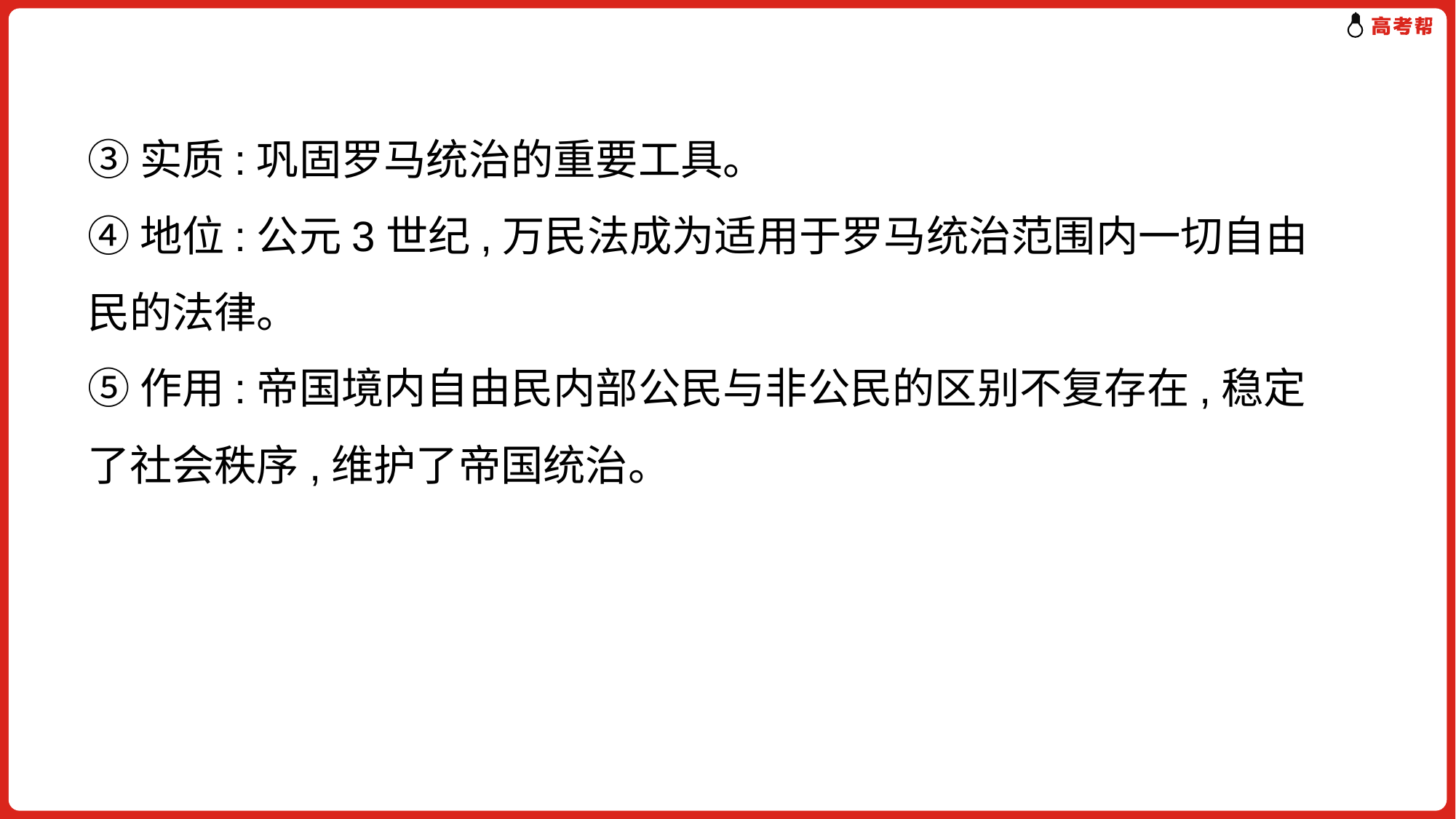

③实质:巩固罗马统治的重要工具。
④地位:公元3世纪,万民法成为适用于罗马统治范围内一切自由民的法律。
⑤作用:帝国境内自由民内部公民与非公民的区别不复存在,稳定了社会秩序,维护了帝国统治。